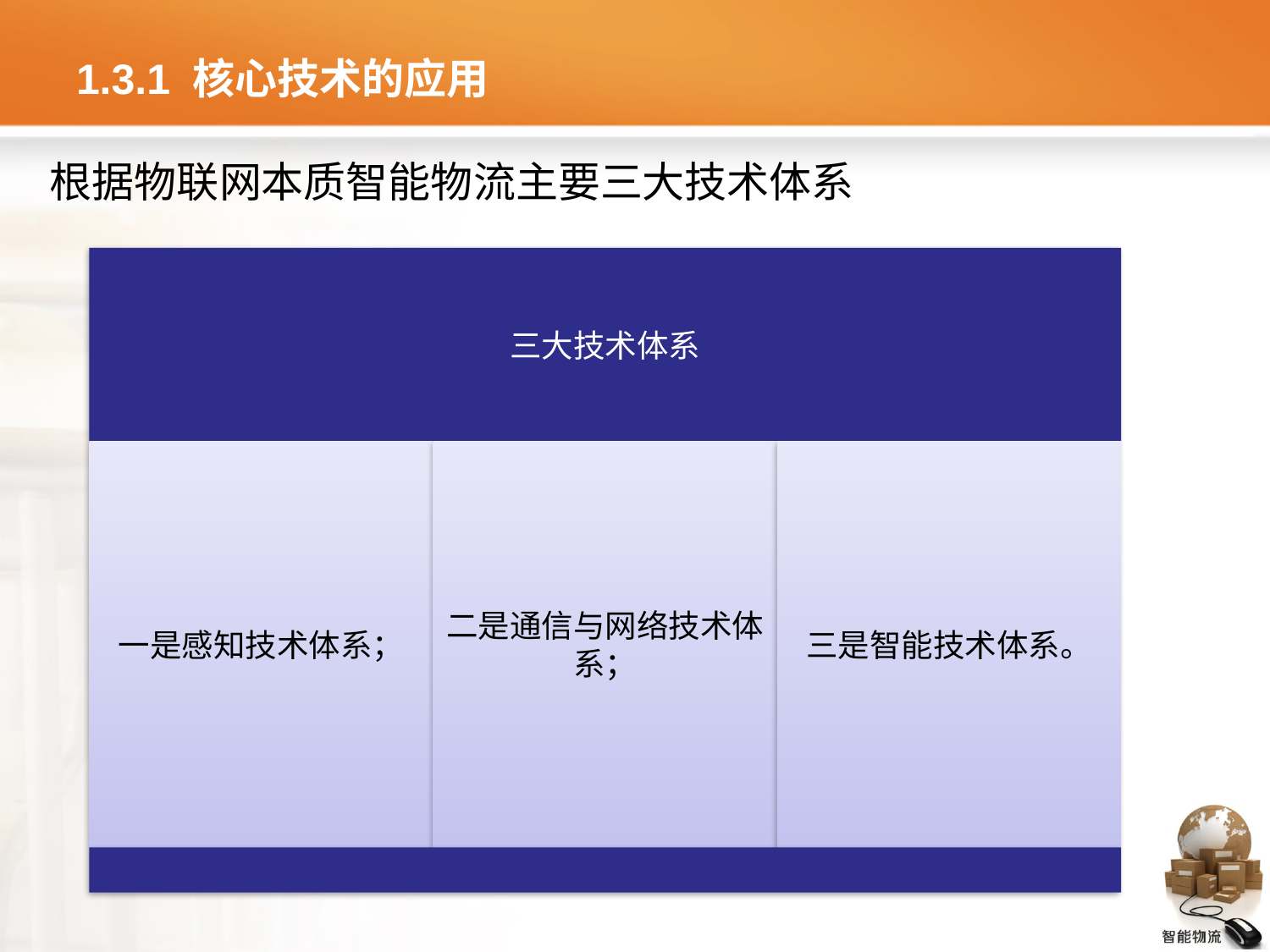

# 1.3.1 核心技术的应用
根据物联网本质智能物流主要三大技术体系
一是感知技术体系；
二是通信与网络技术体系；
三是智能技术体系。
三大技术体系